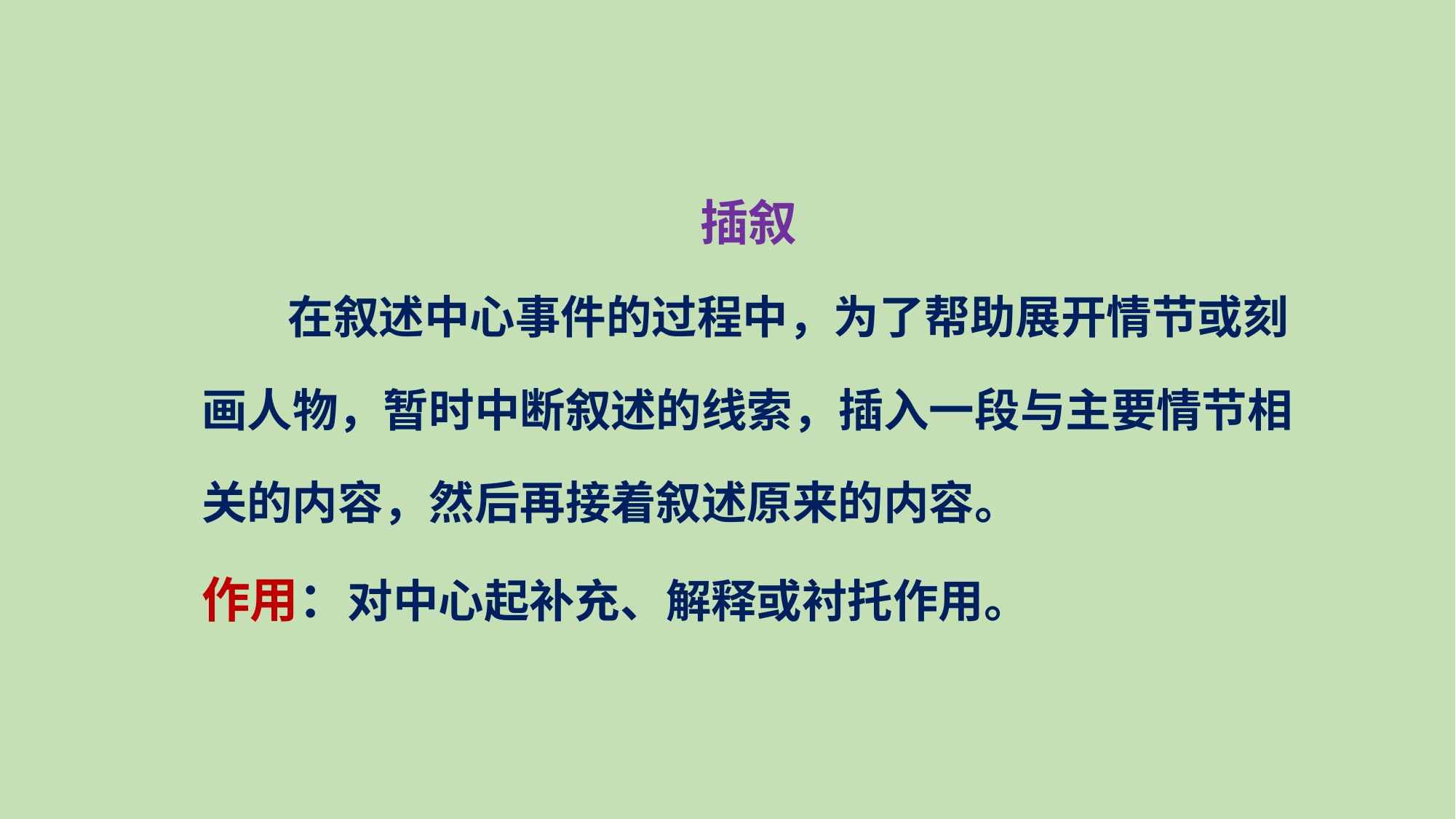

插叙
      在叙述中心事件的过程中，为了帮助展开情节或刻画人物，暂时中断叙述的线索，插入一段与主要情节相关的内容，然后再接着叙述原来的内容。
作用：对中心起补充、解释或衬托作用。